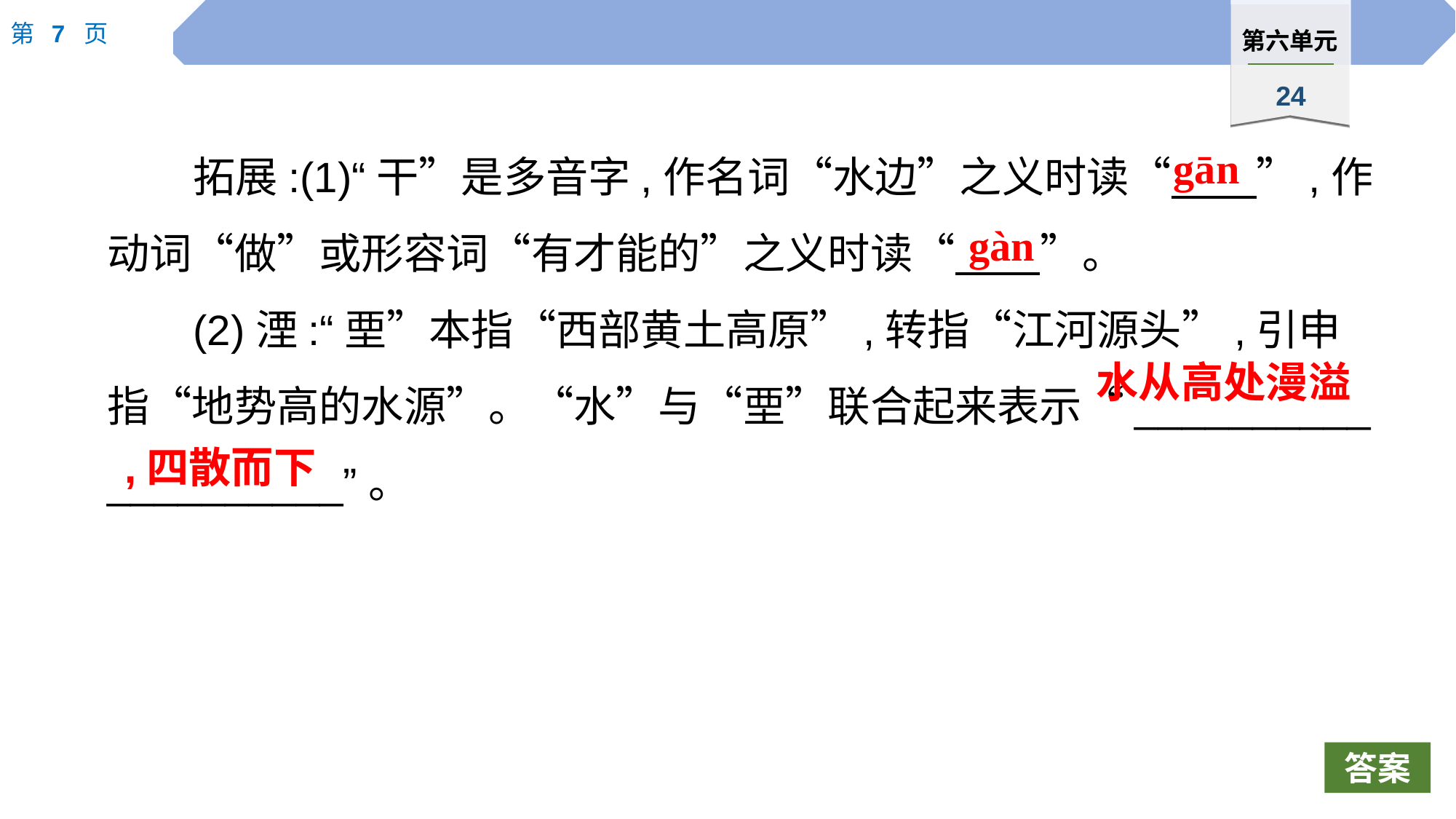

gān
拓展:(1)“干”是多音字,作名词“水边”之义时读“　　”,作动词“做”或形容词“有才能的”之义时读“　　”。
(2)湮:“垔”本指“西部黄土高原”,转指“江河源头”,引申指“地势高的水源”。“水”与“垔”联合起来表示“__________
__________”。
gàn
水从高处漫溢
,四散而下
答案